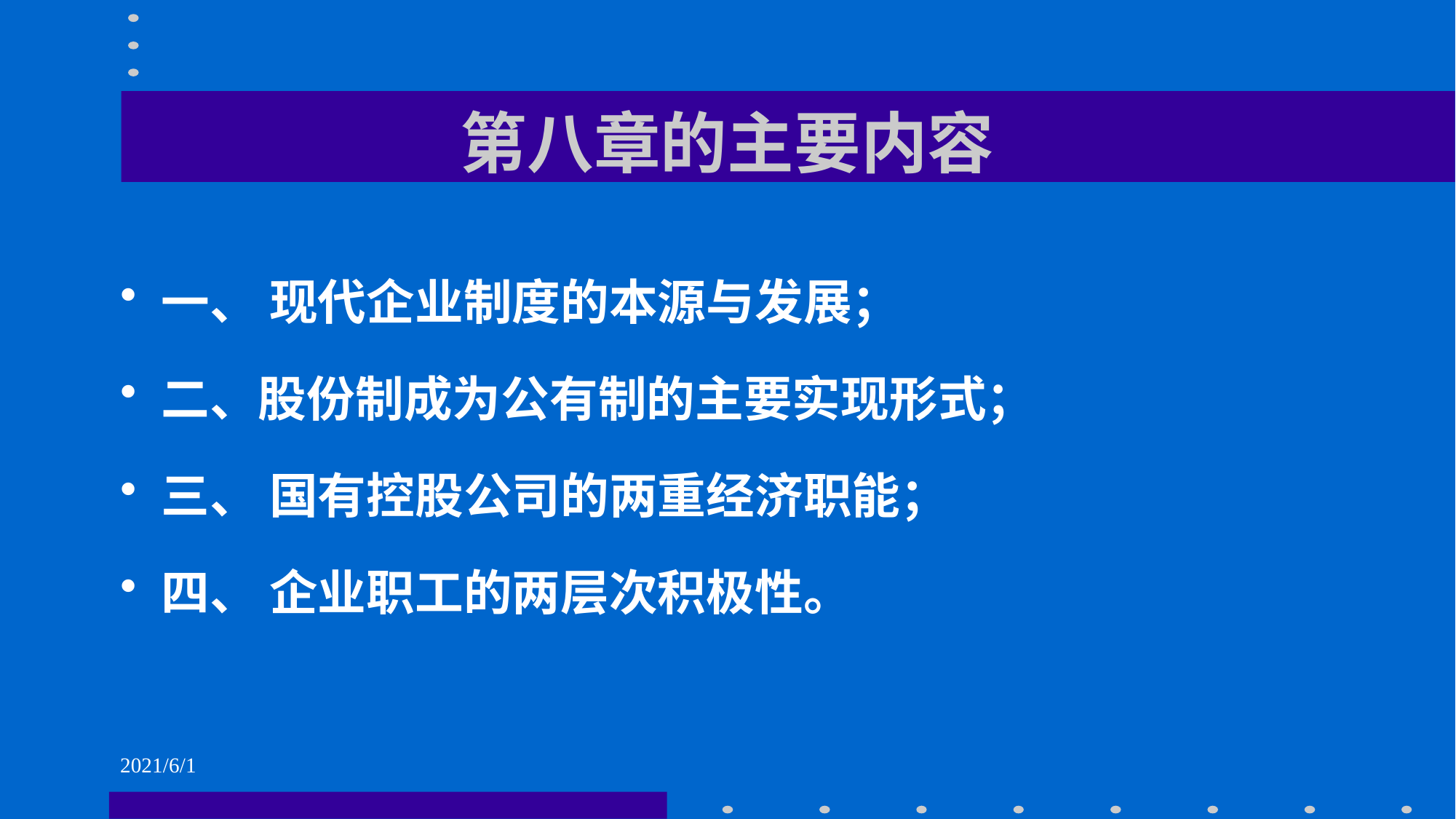

# 第八章的主要内容
一、 现代企业制度的本源与发展；
二、股份制成为公有制的主要实现形式；
三、 国有控股公司的两重经济职能；
四、 企业职工的两层次积极性。
2021/6/1